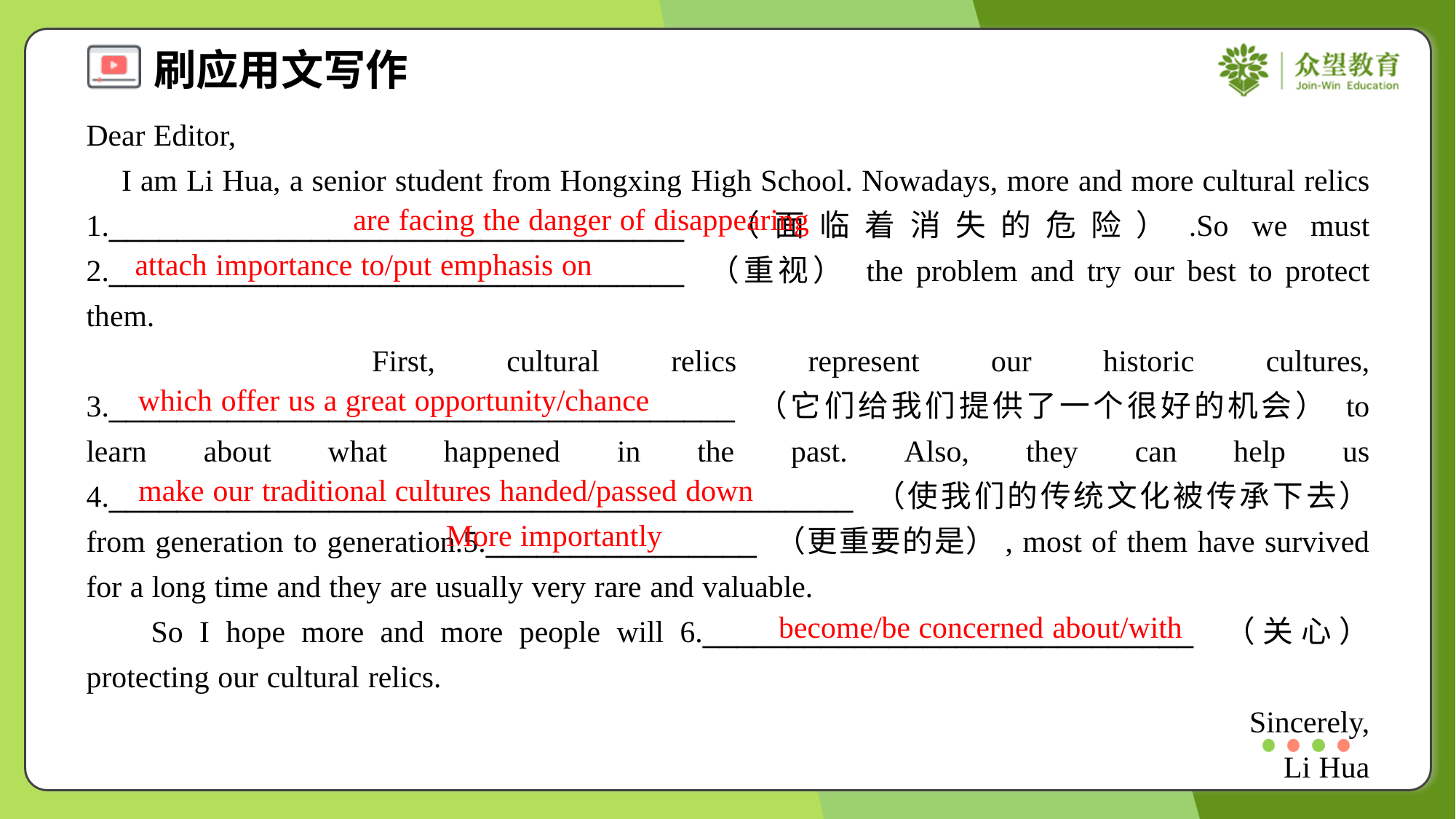

Dear Editor,
    I am Li Hua, a senior student from Hongxing High School. Nowadays, more and more cultural relics 1.__________________________________ （面临着消失的危险）.So we must 2.__________________________________ （重视） the problem and try our best to protect them.
    First, cultural relics represent our historic cultures, 3._____________________________________ （它们给我们提供了一个很好的机会） to learn about what happened in the past. Also, they can help us 4.____________________________________________ （使我们的传统文化被传承下去） from generation to generation.5.________________ （更重要的是）, most of them have survived for a long time and they are usually very rare and valuable.
    So I hope more and more people will 6._____________________________ （关心） protecting our cultural relics.
Sincerely,
Li Hua
are facing the danger of disappearing
attach importance to/put emphasis on
which offer us a great opportunity/chance
make our traditional cultures handed/passed down
More importantly
become/be concerned about/with